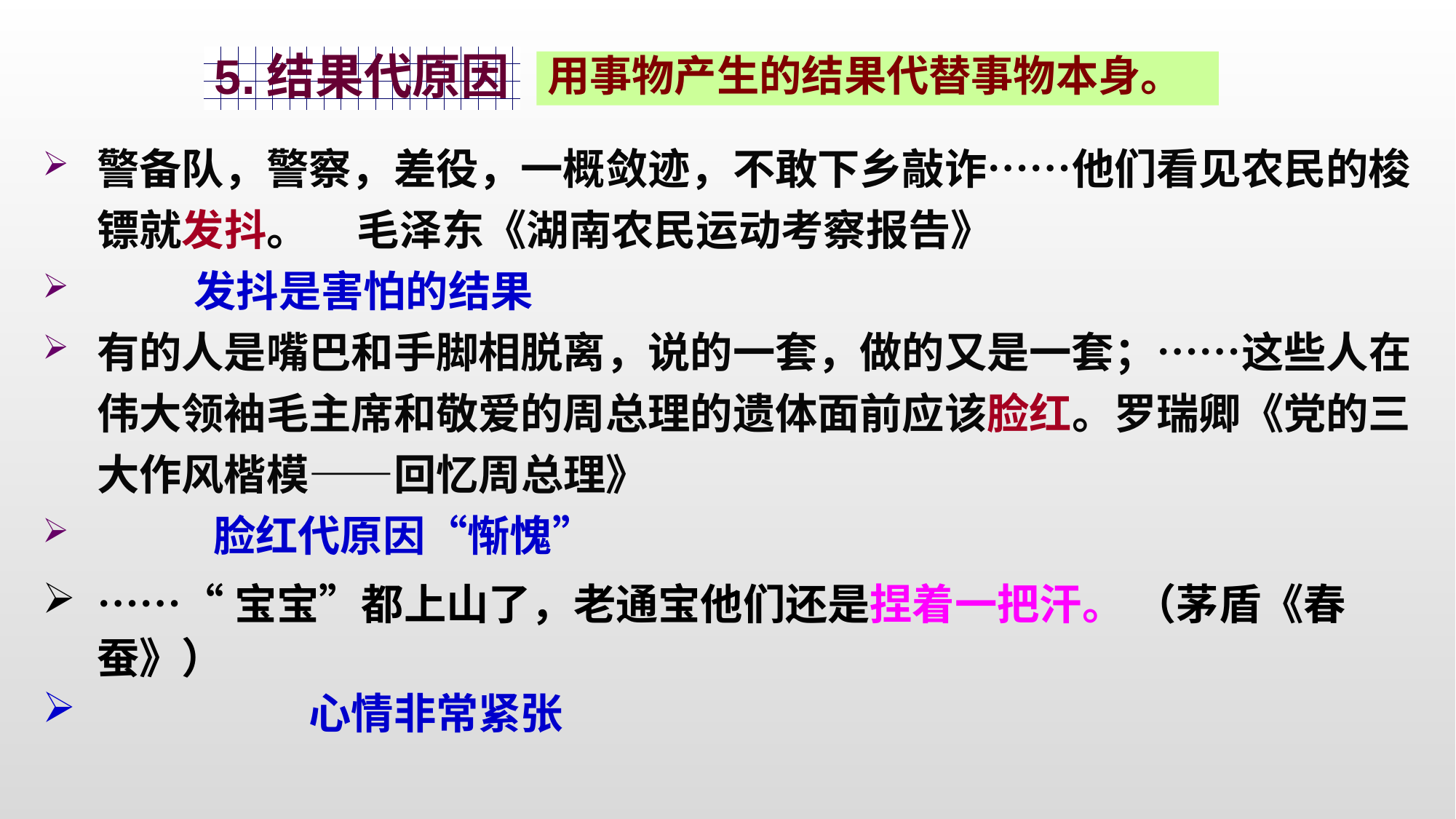

5.结果代原因
用事物产生的结果代替事物本身。
警备队，警察，差役，一概敛迹，不敢下乡敲诈……他们看见农民的梭镖就发抖。     毛泽东《湖南农民运动考察报告》
         发抖是害怕的结果
有的人是嘴巴和手脚相脱离，说的一套，做的又是一套；……这些人在伟大领袖毛主席和敬爱的周总理的遗体面前应该脸红。罗瑞卿《党的三大作风楷模——回忆周总理》
           脸红代原因“惭愧”
……“宝宝”都上山了，老通宝他们还是捏着一把汗。 （茅盾《春蚕》）
　　　　　心情非常紧张